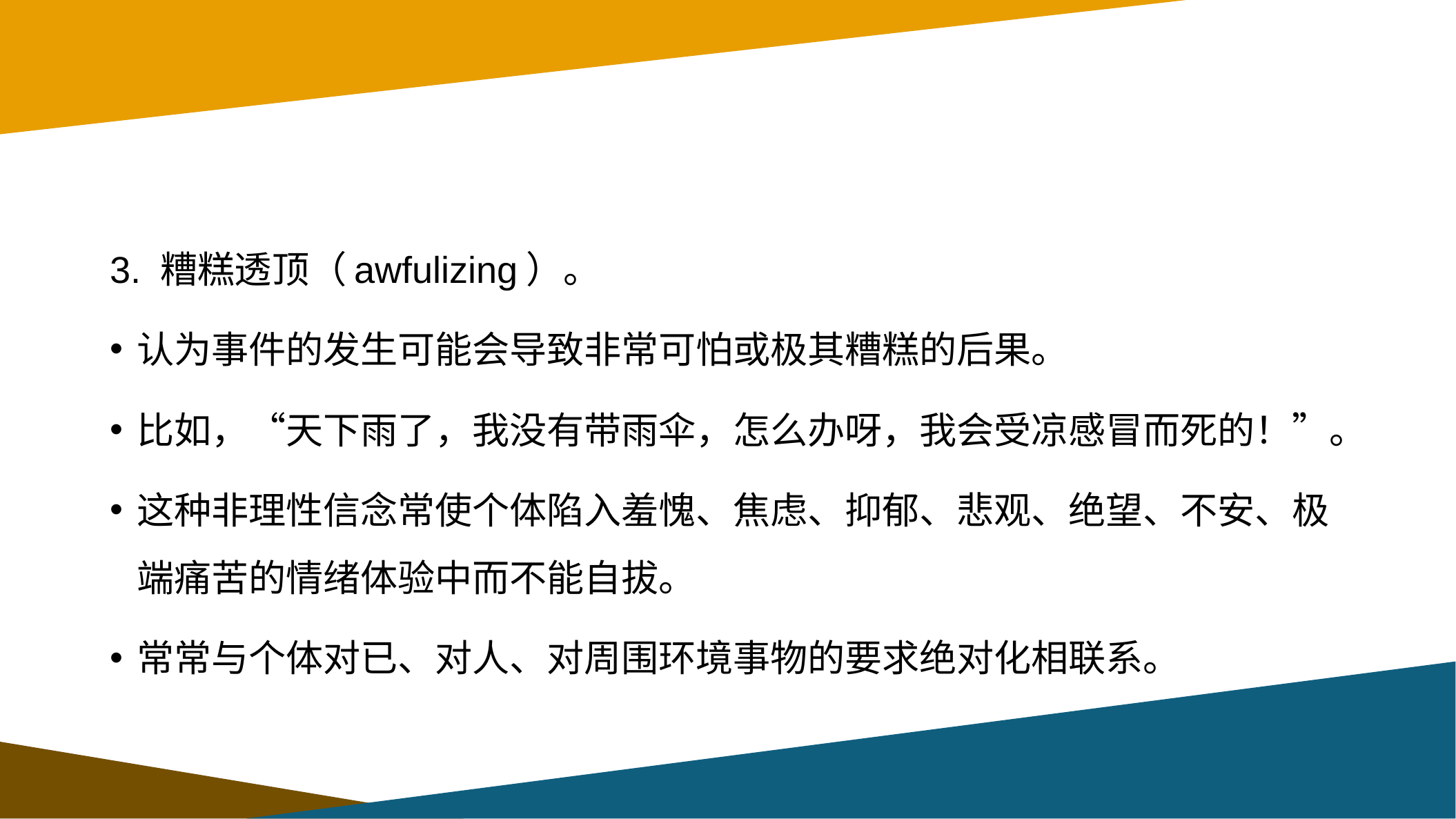

#
3. 糟糕透顶（awfulizing）。
认为事件的发生可能会导致非常可怕或极其糟糕的后果。
比如，“天下雨了，我没有带雨伞，怎么办呀，我会受凉感冒而死的！”。
这种非理性信念常使个体陷入羞愧、焦虑、抑郁、悲观、绝望、不安、极端痛苦的情绪体验中而不能自拔。
常常与个体对已、对人、对周围环境事物的要求绝对化相联系。